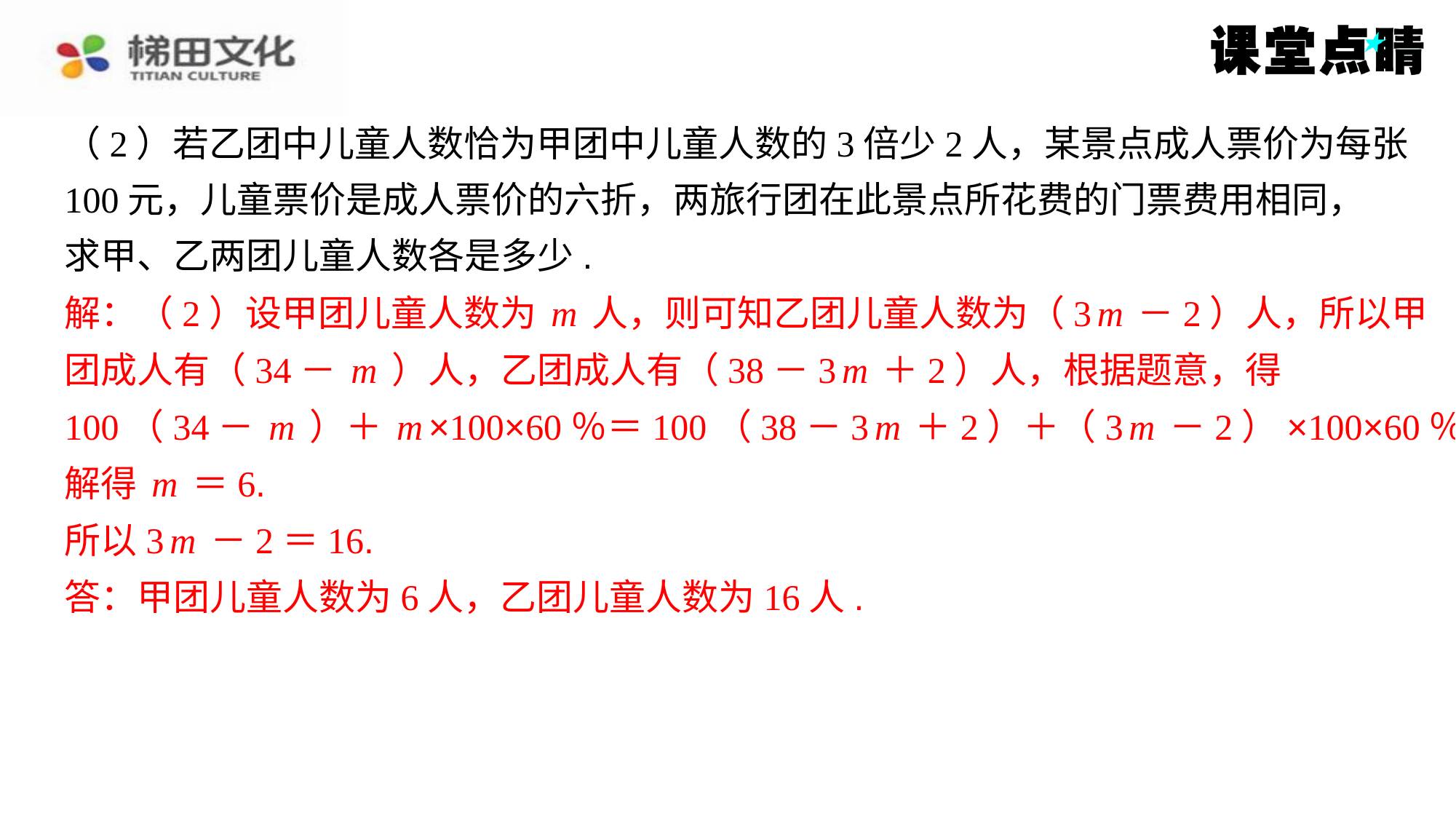

（2）若乙团中儿童人数恰为甲团中儿童人数的3倍少2人，某景点成人票价为每张
100元，儿童票价是成人票价的六折，两旅行团在此景点所花费的门票费用相同，
求甲、乙两团儿童人数各是多少.
解：（2）设甲团儿童人数为m人，则可知乙团儿童人数为（3m－2）人，所以甲
团成人有（34－m）人，乙团成人有（38－3m＋2）人，根据题意，得
100（34－m）＋m×100×60％＝100（38－3m＋2）＋（3m－2）×100×60％，
解得m＝6.
所以3m－2＝16.
答：甲团儿童人数为6人，乙团儿童人数为16人.
解：（2）设甲团儿童人数为m人，则可知乙团儿童人数为（3m－2）人，所以甲
团成人有（34－m）人，乙团成人有（38－3m＋2）人，根据题意，得
100（34－m）＋m×100×60％＝100（38－3m＋2）＋（3m－2）×100×60％，
解得m＝6.
所以3m－2＝16.
答：甲团儿童人数为6人，乙团儿童人数为16人.